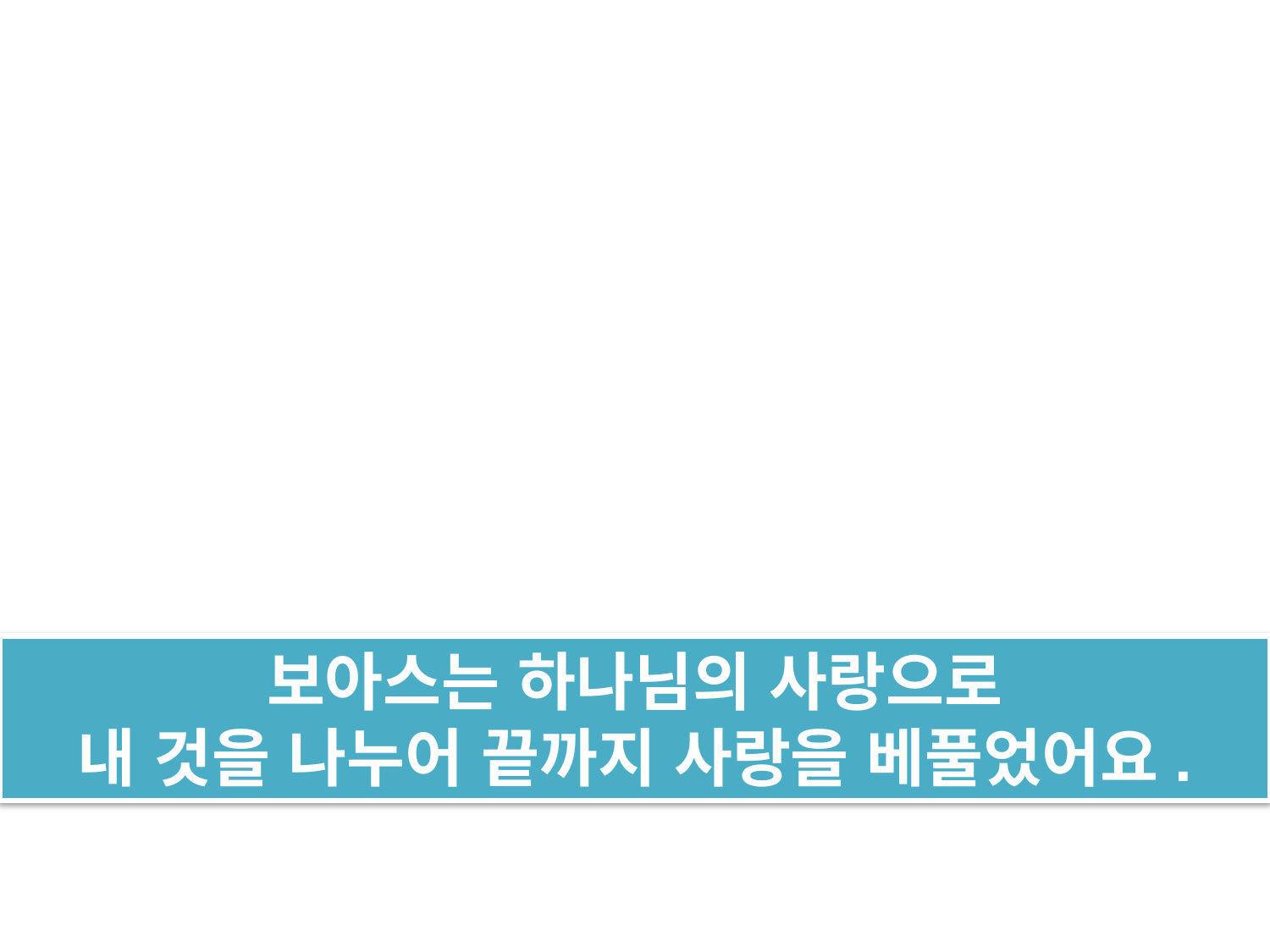

보아스는 하나님의 사랑으로
내 것을 나누어 끝까지 사랑을 베풀었어요.